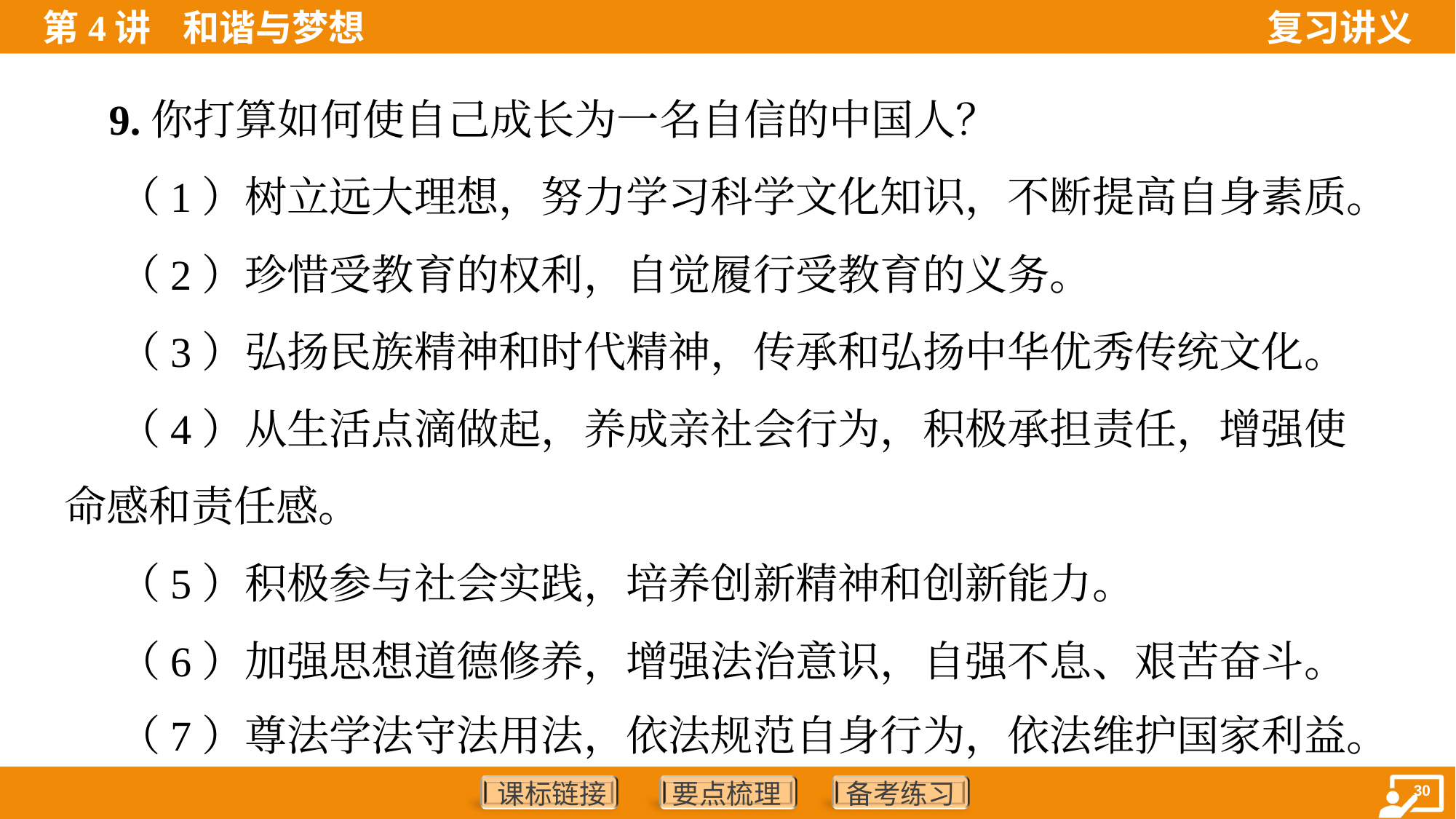

9.你打算如何使自己成长为一名自信的中国人？
    （1）树立远大理想，努力学习科学文化知识，不断提高自身素质。
    （2）珍惜受教育的权利，自觉履行受教育的义务。
    （3）弘扬民族精神和时代精神，传承和弘扬中华优秀传统文化。
    （4）从生活点滴做起，养成亲社会行为，积极承担责任，增强使
命感和责任感。
    （5）积极参与社会实践，培养创新精神和创新能力。
    （6）加强思想道德修养，增强法治意识，自强不息、艰苦奋斗。
    （7）尊法学法守法用法，依法规范自身行为，依法维护国家利益。